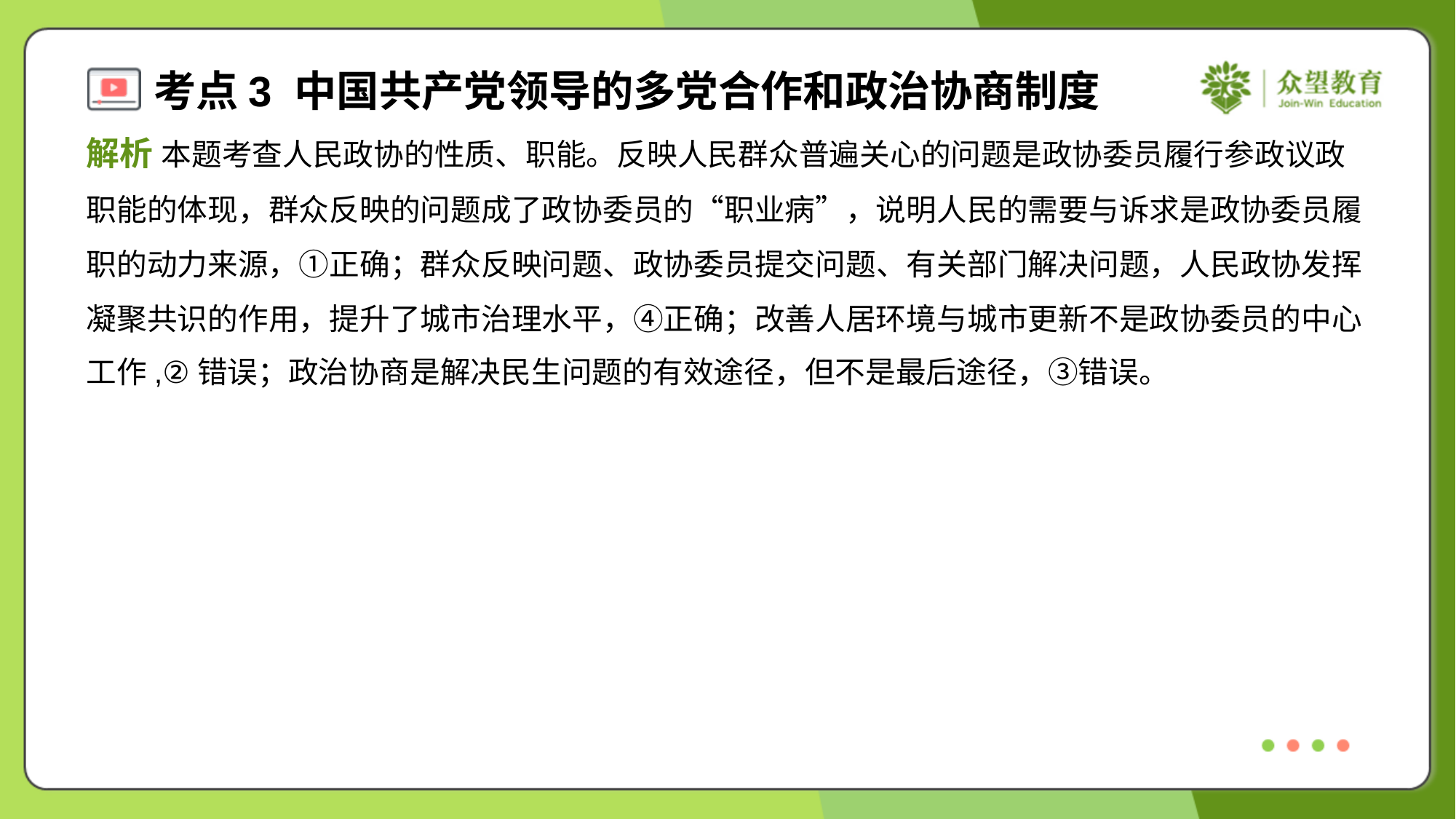

解析 本题考查人民政协的性质、职能。反映人民群众普遍关心的问题是政协委员履行参政议政
职能的体现，群众反映的问题成了政协委员的“职业病”，说明人民的需要与诉求是政协委员履
职的动力来源，①正确；群众反映问题、政协委员提交问题、有关部门解决问题，人民政协发挥
凝聚共识的作用，提升了城市治理水平，④正确；改善人居环境与城市更新不是政协委员的中心
工作,②错误；政治协商是解决民生问题的有效途径，但不是最后途径，③错误。